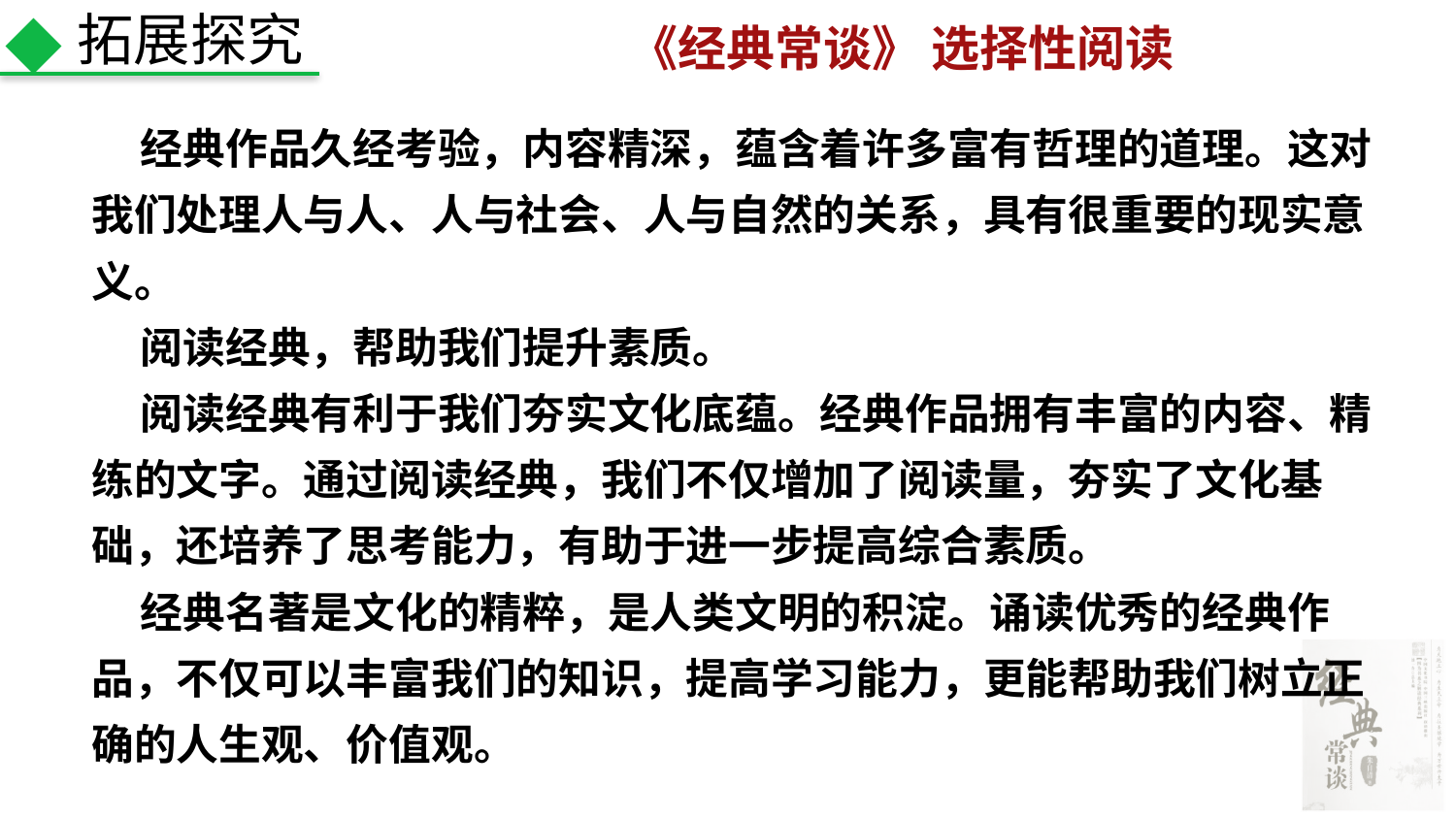

拓展探究

    经典作品久经考验，内容精深，蕴含着许多富有哲理的道理。这对我们处理人与人、人与社会、人与自然的关系，具有很重要的现实意义。
    阅读经典，帮助我们提升素质。
    阅读经典有利于我们夯实文化底蕴。经典作品拥有丰富的内容、精练的文字。通过阅读经典，我们不仅增加了阅读量，夯实了文化基础，还培养了思考能力，有助于进一步提高综合素质。
    经典名著是文化的精粹，是人类文明的积淀。诵读优秀的经典作品，不仅可以丰富我们的知识，提高学习能力，更能帮助我们树立正确的人生观、价值观。